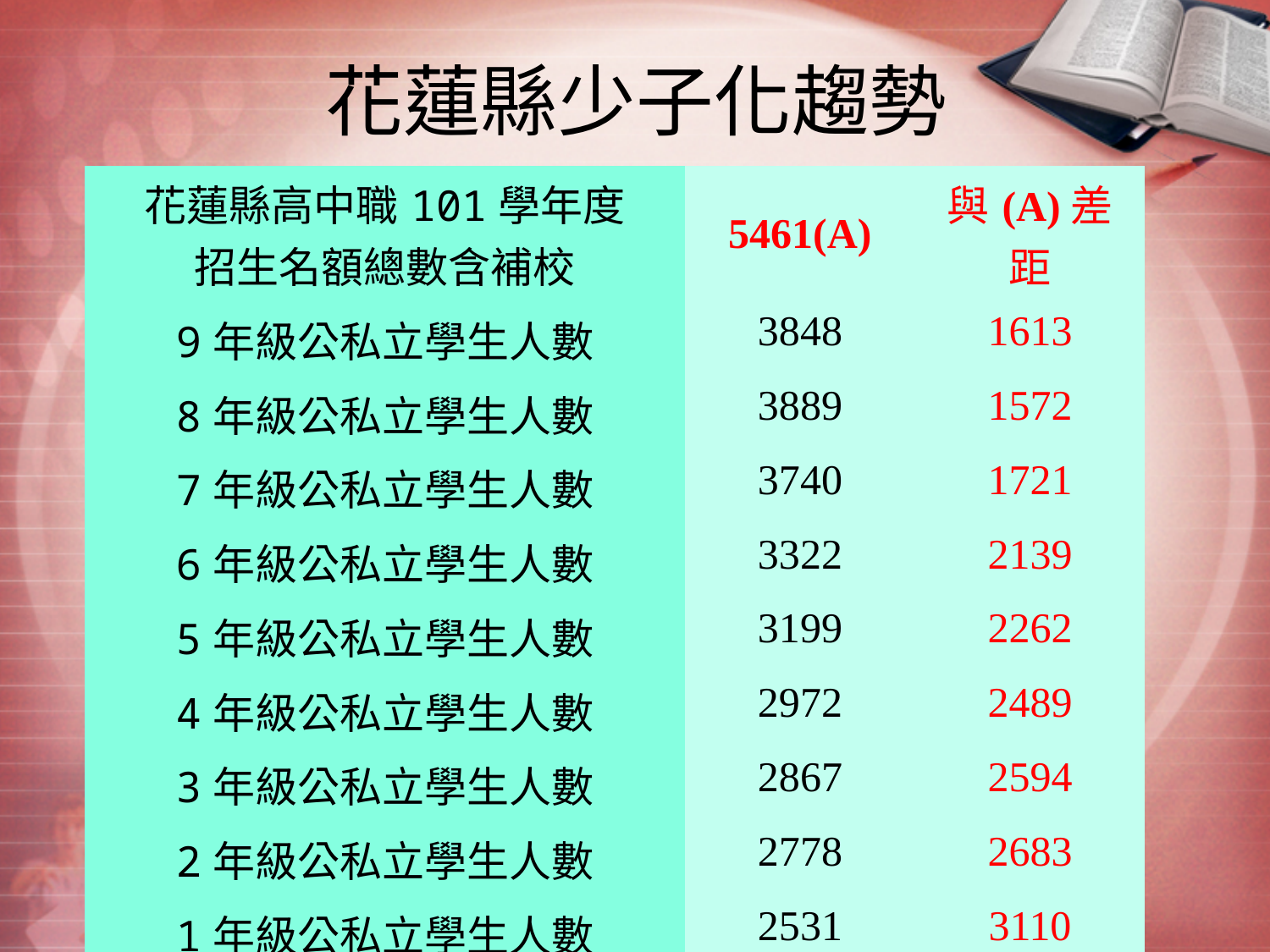

# 花蓮縣少子化趨勢
| 花蓮縣高中職101學年度 招生名額總數含補校 | 5461(A) | 與(A)差距 |
| --- | --- | --- |
| 9年級公私立學生人數 | 3848 | 1613 |
| 8年級公私立學生人數 | 3889 | 1572 |
| 7年級公私立學生人數 | 3740 | 1721 |
| 6年級公私立學生人數 | 3322 | 2139 |
| 5年級公私立學生人數 | 3199 | 2262 |
| 4年級公私立學生人數 | 2972 | 2489 |
| 3年級公私立學生人數 | 2867 | 2594 |
| 2年級公私立學生人數 | 2778 | 2683 |
| 1年級公私立學生人數 | 2531 (2224) | 3110 |